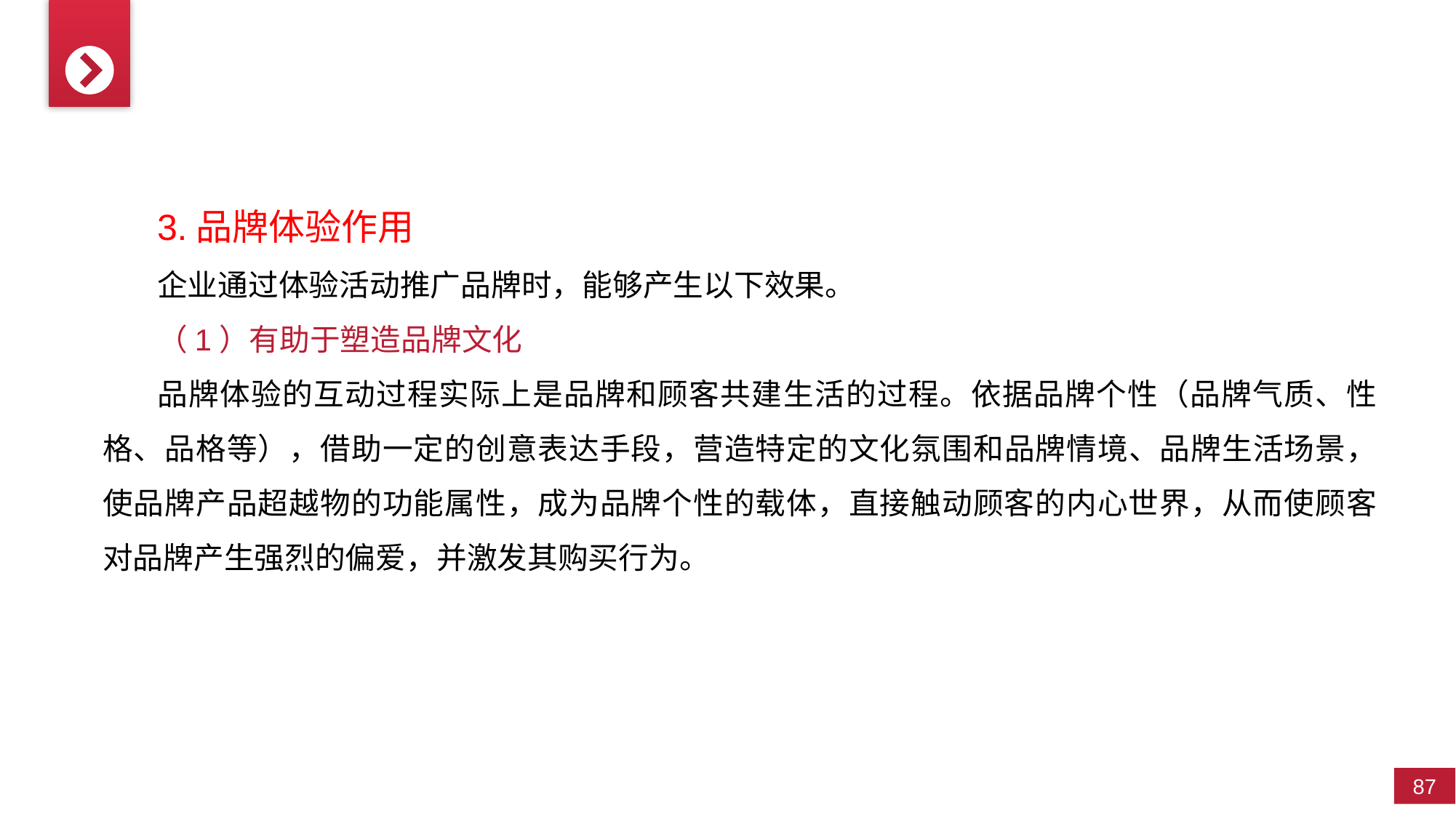

3.品牌体验作用
企业通过体验活动推广品牌时，能够产生以下效果。
（1）有助于塑造品牌文化
品牌体验的互动过程实际上是品牌和顾客共建生活的过程。依据品牌个性（品牌气质、性格、品格等），借助一定的创意表达手段，营造特定的文化氛围和品牌情境、品牌生活场景，使品牌产品超越物的功能属性，成为品牌个性的载体，直接触动顾客的内心世界，从而使顾客对品牌产生强烈的偏爱，并激发其购买行为。